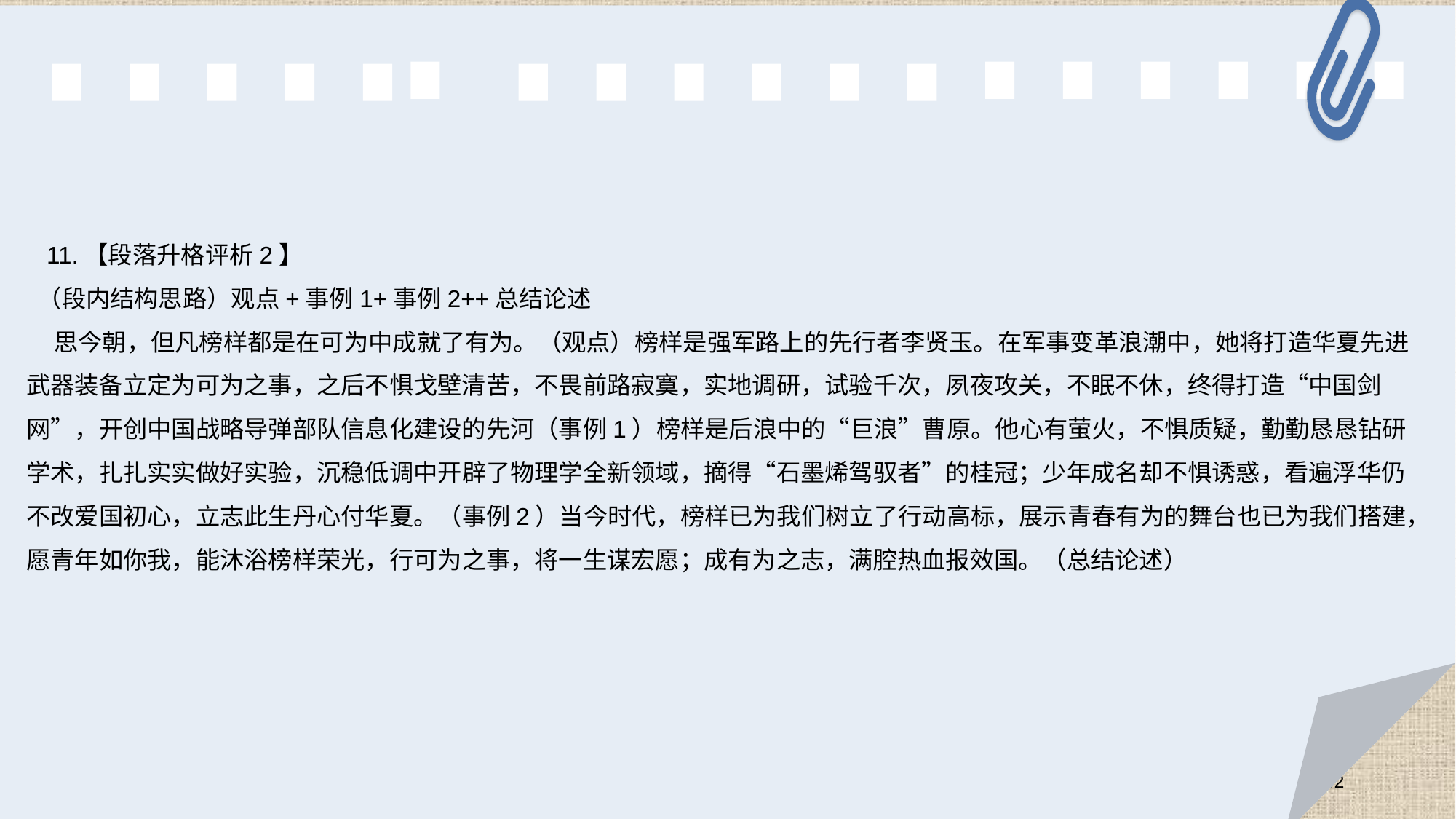

11.【段落升格评析2】
 （段内结构思路）观点+事例1+事例2++总结论述
    思今朝，但凡榜样都是在可为中成就了有为。（观点）榜样是强军路上的先行者李贤玉。在军事变革浪潮中，她将打造华夏先进武器装备立定为可为之事，之后不惧戈壁清苦，不畏前路寂寞，实地调研，试验千次，夙夜攻关，不眠不休，终得打造“中国剑网”，开创中国战略导弹部队信息化建设的先河（事例1）榜样是后浪中的“巨浪”曹原。他心有萤火，不惧质疑，勤勤恳恳钻研学术，扎扎实实做好实验，沉稳低调中开辟了物理学全新领域，摘得“石墨烯驾驭者”的桂冠；少年成名却不惧诱惑，看遍浮华仍不改爱国初心，立志此生丹心付华夏。（事例2）当今时代，榜样已为我们树立了行动高标，展示青春有为的舞台也已为我们搭建，愿青年如你我，能沐浴榜样荣光，行可为之事，将一生谋宏愿；成有为之志，满腔热血报效国。（总结论述）
62